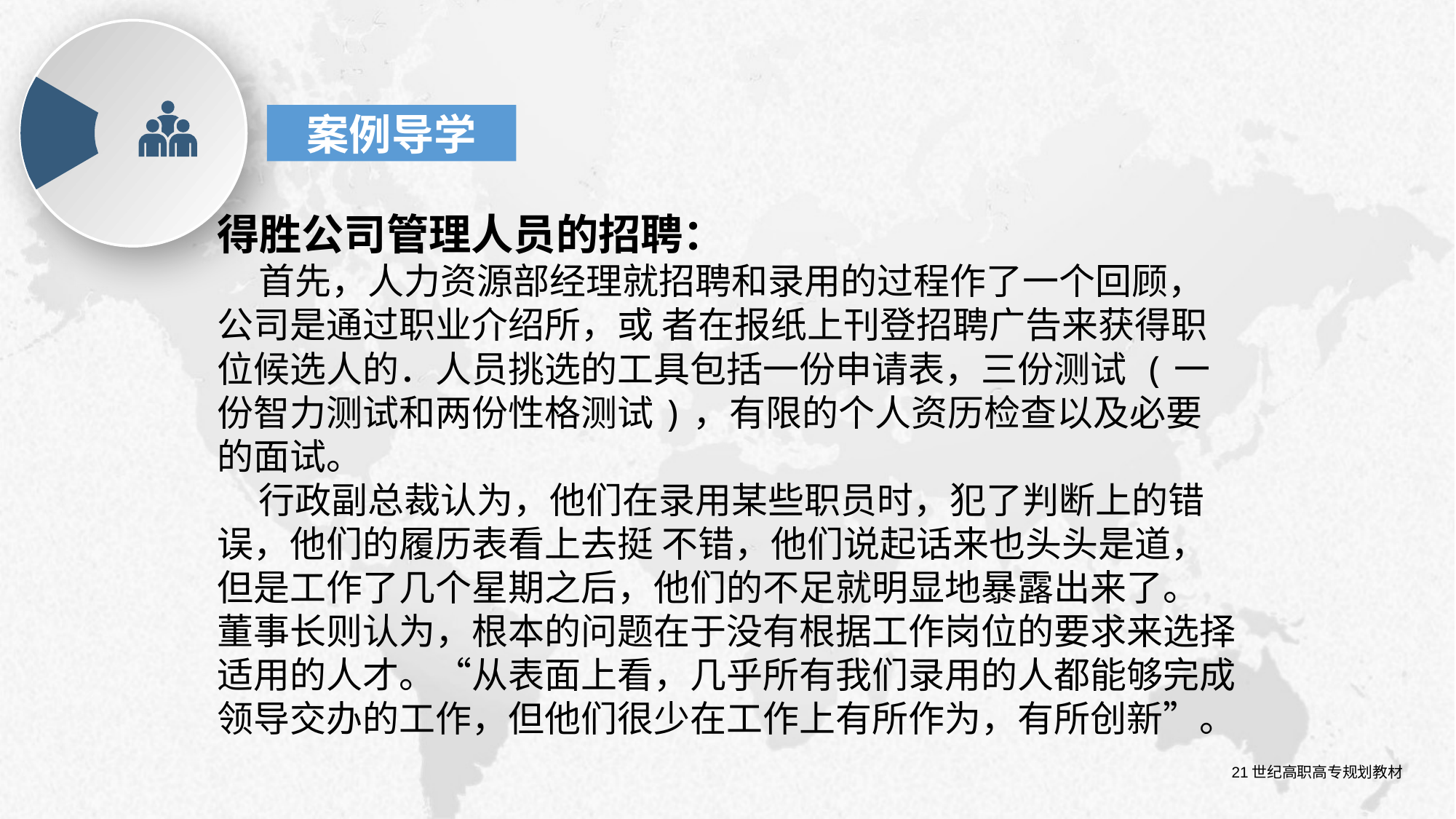

案例导学

得胜公司管理人员的招聘：
    首先，人力资源部经理就招聘和录用的过程作了一个回顾，公司是通过职业介绍所，或 者在报纸上刊登招聘广告来获得职位候选人的．人员挑选的工具包括一份申请表，三份测试 (一份智力测试和两份性格测试)，有限的个人资历检查以及必要的面试。
    行政副总裁认为，他们在录用某些职员时，犯了判断上的错误，他们的履历表看上去挺 不错，他们说起话来也头头是道，但是工作了几个星期之后，他们的不足就明显地暴露出来了。
董事长则认为，根本的问题在于没有根据工作岗位的要求来选择适用的人才。“从表面上看，几乎所有我们录用的人都能够完成领导交办的工作，但他们很少在工作上有所作为，有所创新”。

21世纪高职高专规划教材